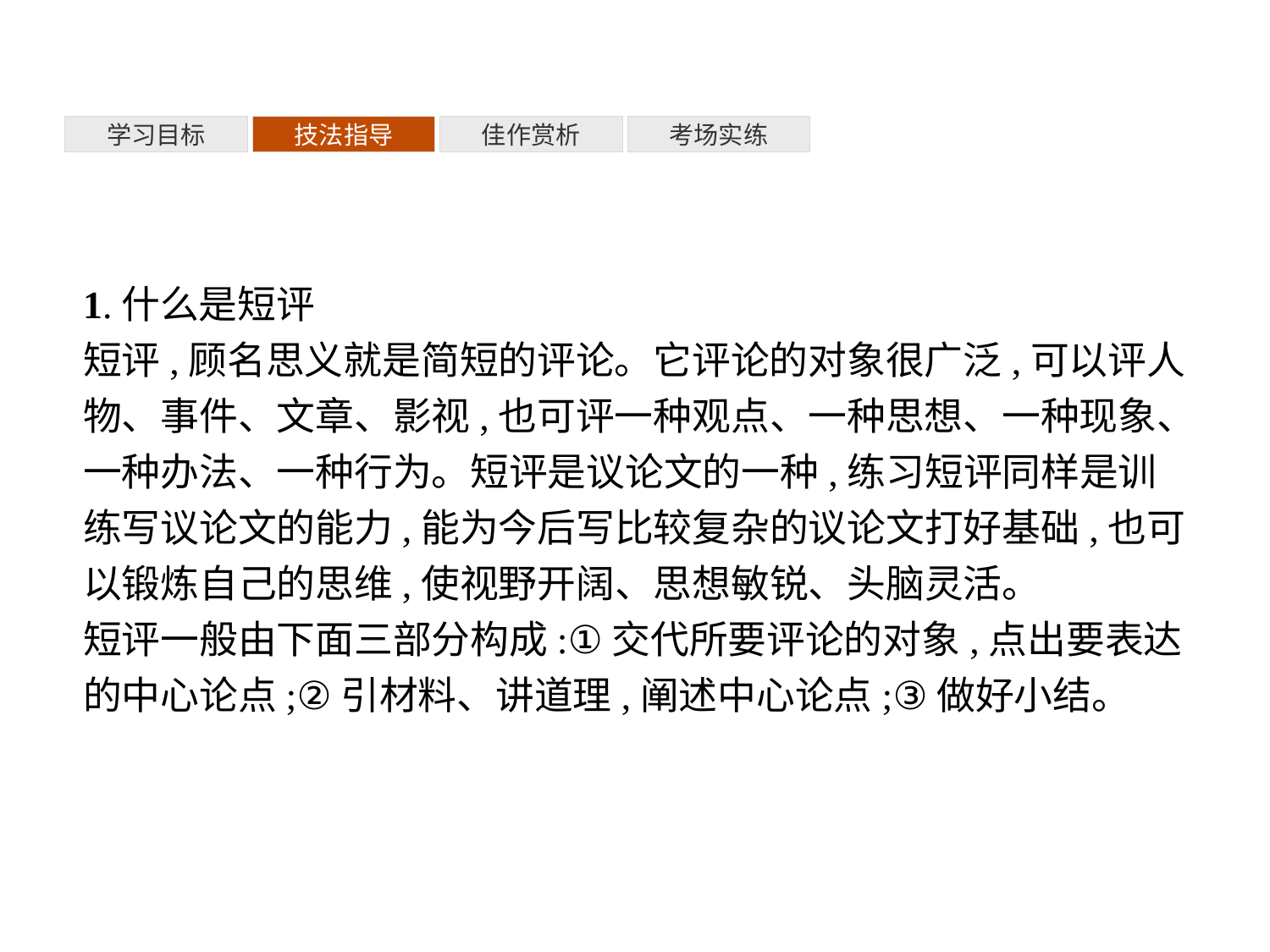

考场实练
学习目标
技法指导
佳作赏析
1.什么是短评
短评,顾名思义就是简短的评论。它评论的对象很广泛,可以评人物、事件、文章、影视,也可评一种观点、一种思想、一种现象、一种办法、一种行为。短评是议论文的一种,练习短评同样是训练写议论文的能力,能为今后写比较复杂的议论文打好基础,也可以锻炼自己的思维,使视野开阔、思想敏锐、头脑灵活。
短评一般由下面三部分构成:①交代所要评论的对象,点出要表达的中心论点;②引材料、讲道理,阐述中心论点;③做好小结。